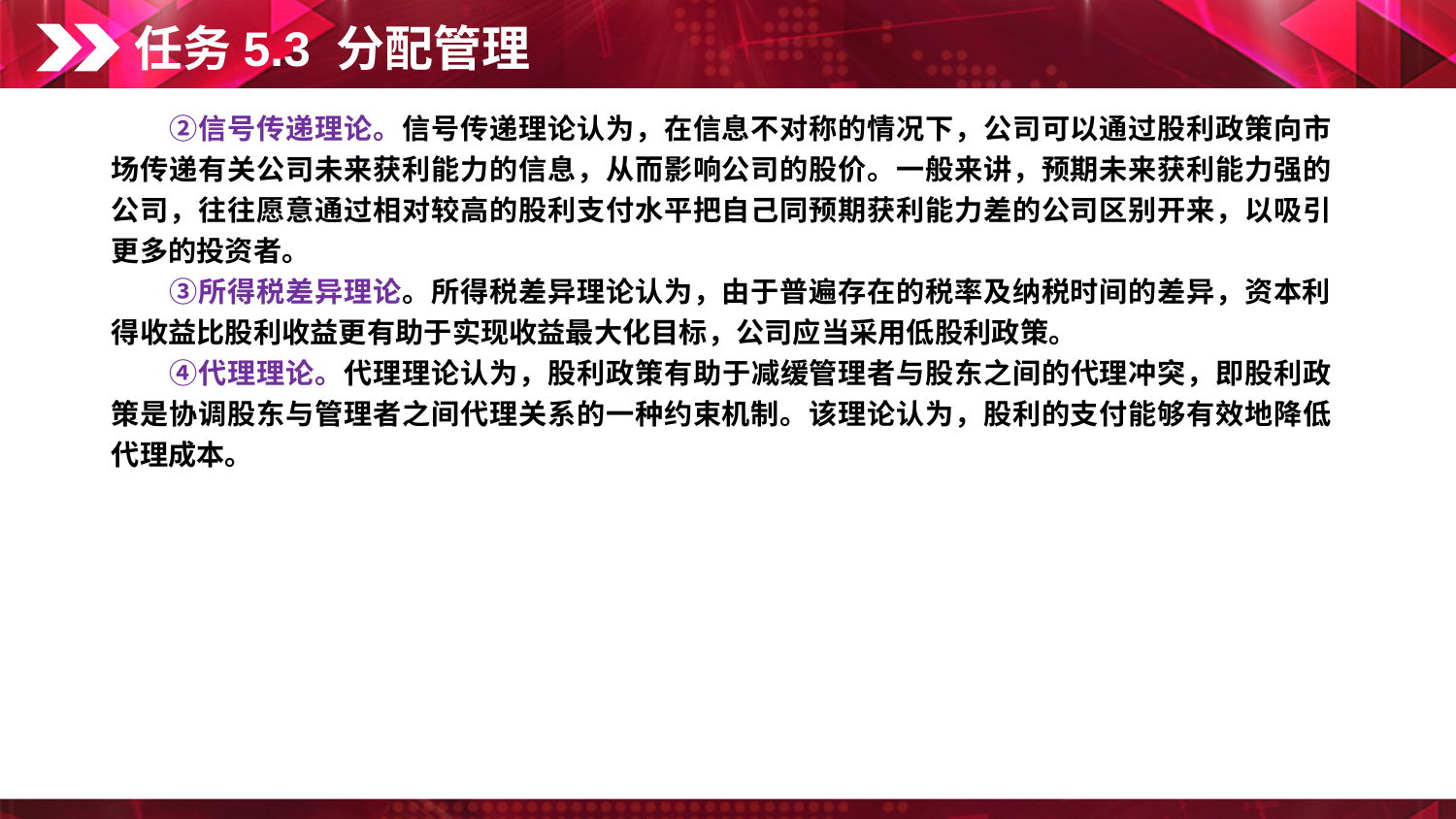

任务5.3 分配管理

　　②信号传递理论。信号传递理论认为，在信息不对称的情况下，公司可以通过股利政策向市场传递有关公司未来获利能力的信息，从而影响公司的股价。一般来讲，预期未来获利能力强的公司，往往愿意通过相对较高的股利支付水平把自己同预期获利能力差的公司区别开来，以吸引更多的投资者。
　　③所得税差异理论。所得税差异理论认为，由于普遍存在的税率及纳税时间的差异，资本利得收益比股利收益更有助于实现收益最大化目标，公司应当采用低股利政策。
　　④代理理论。代理理论认为，股利政策有助于减缓管理者与股东之间的代理冲突，即股利政策是协调股东与管理者之间代理关系的一种约束机制。该理论认为，股利的支付能够有效地降低代理成本。